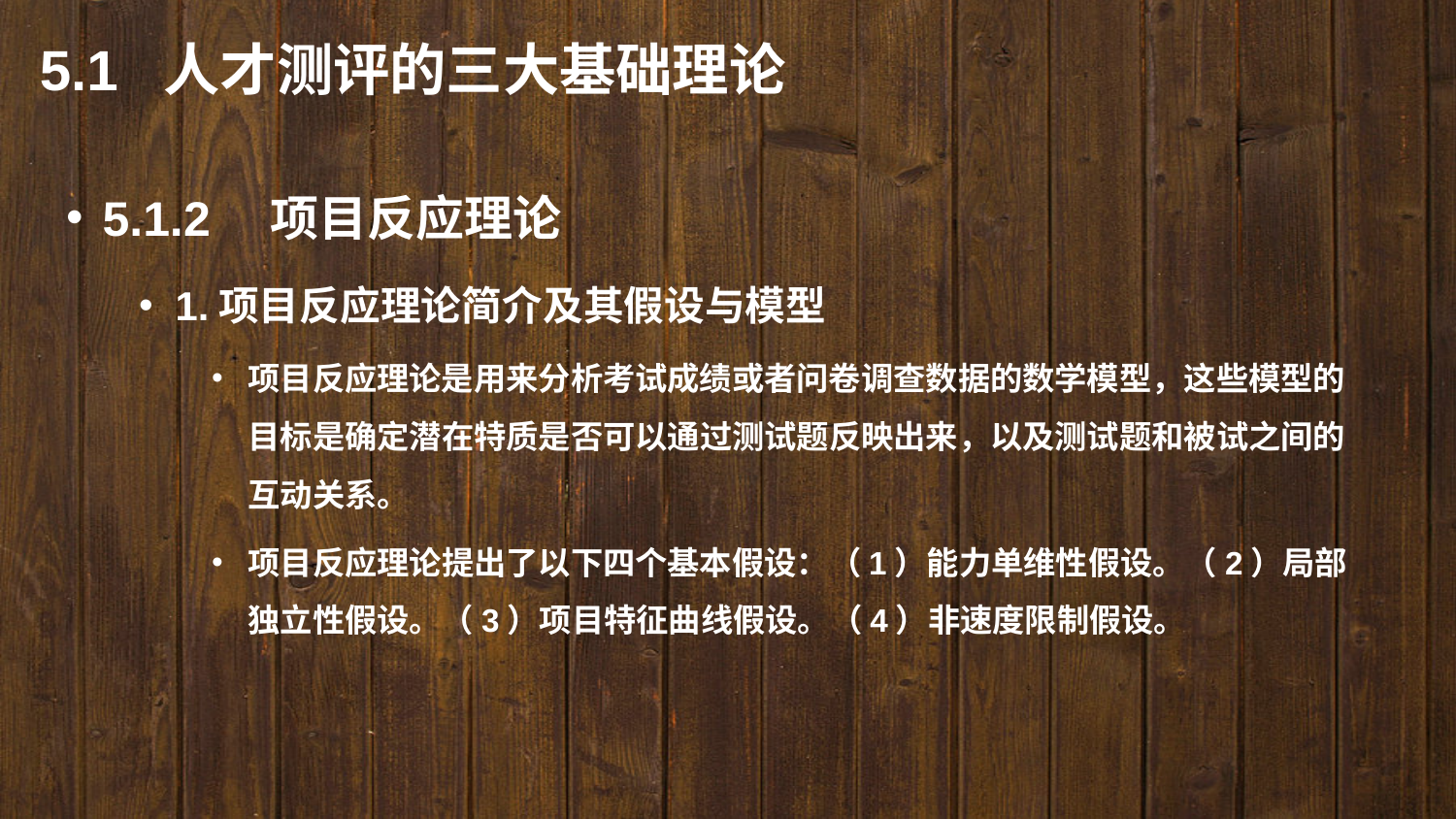

5.1  人才测评的三大基础理论
5.1.2　项目反应理论
1.项目反应理论简介及其假设与模型
项目反应理论是用来分析考试成绩或者问卷调查数据的数学模型，这些模型的目标是确定潜在特质是否可以通过测试题反映出来，以及测试题和被试之间的互动关系。
项目反应理论提出了以下四个基本假设：（1）能力单维性假设。（2）局部独立性假设。（3）项目特征曲线假设。（4）非速度限制假设。